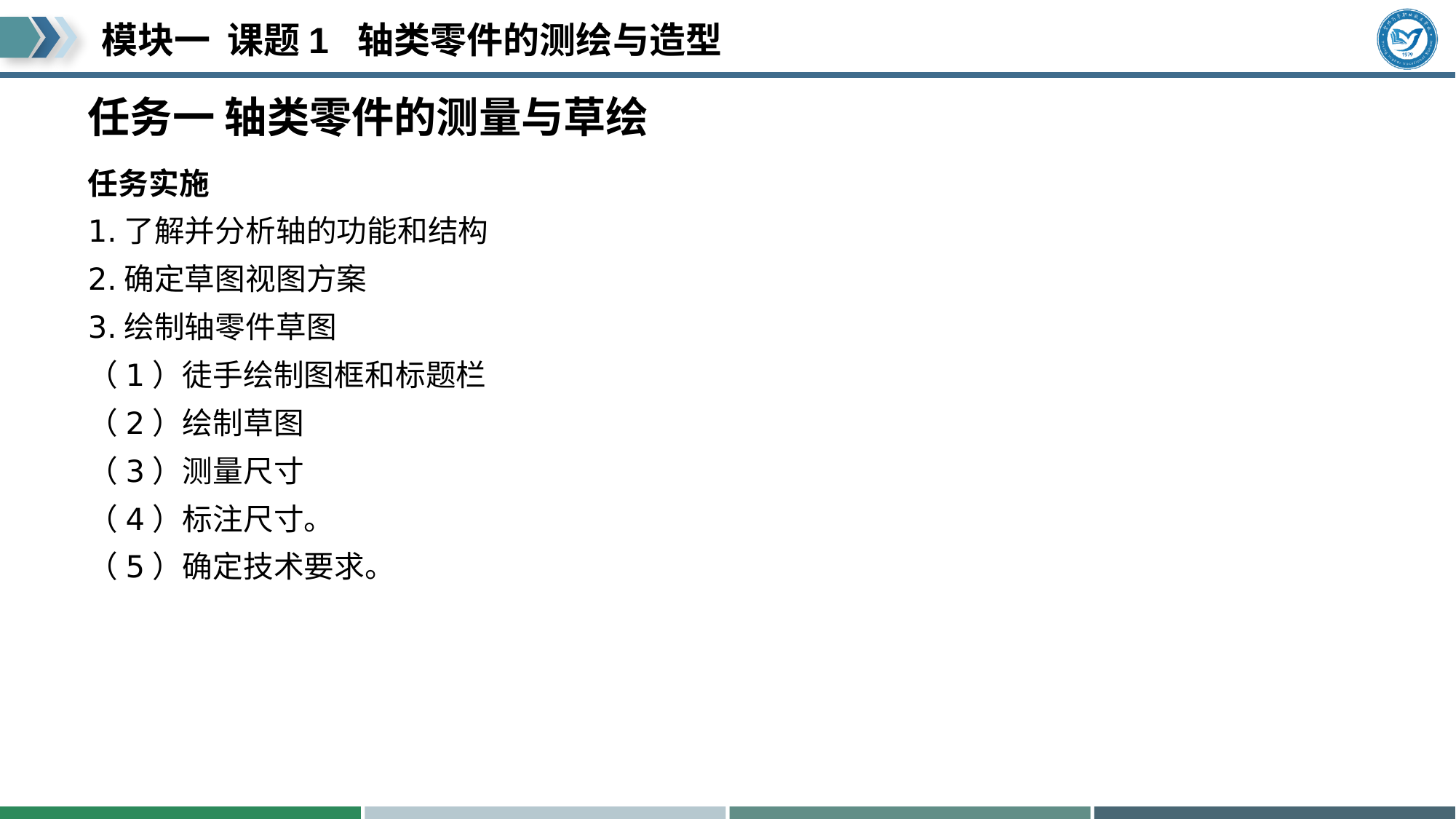

# 任务一 轴类零件的测量与草绘
任务实施
1.了解并分析轴的功能和结构
2.确定草图视图方案
3.绘制轴零件草图
（1）徒手绘制图框和标题栏
（2）绘制草图
（3）测量尺寸
（4）标注尺寸。
（5）确定技术要求。